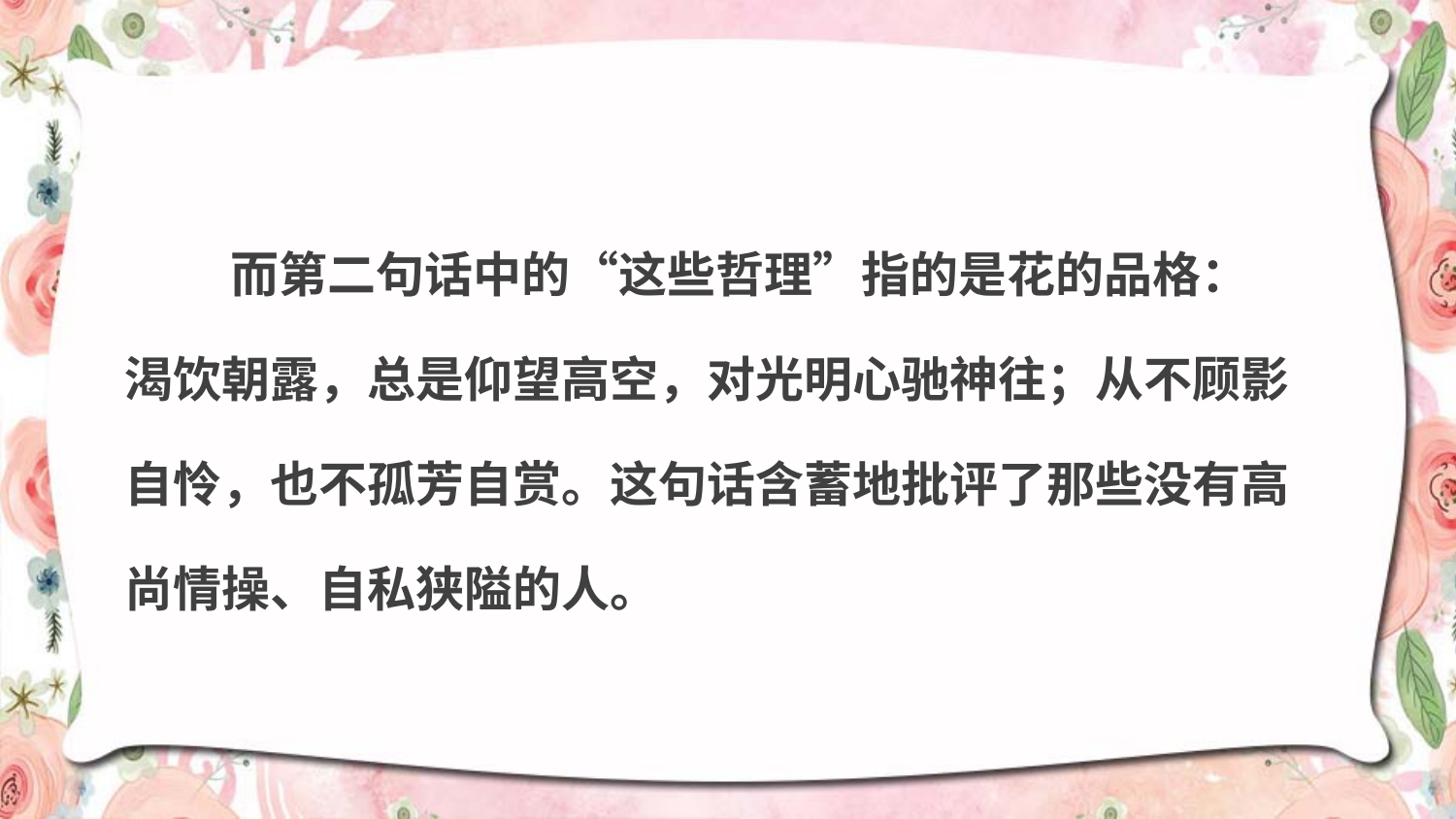

而第二句话中的“这些哲理”指的是花的品格：渴饮朝露，总是仰望高空，对光明心驰神往；从不顾影自怜，也不孤芳自赏。这句话含蓄地批评了那些没有高尚情操、自私狭隘的人。